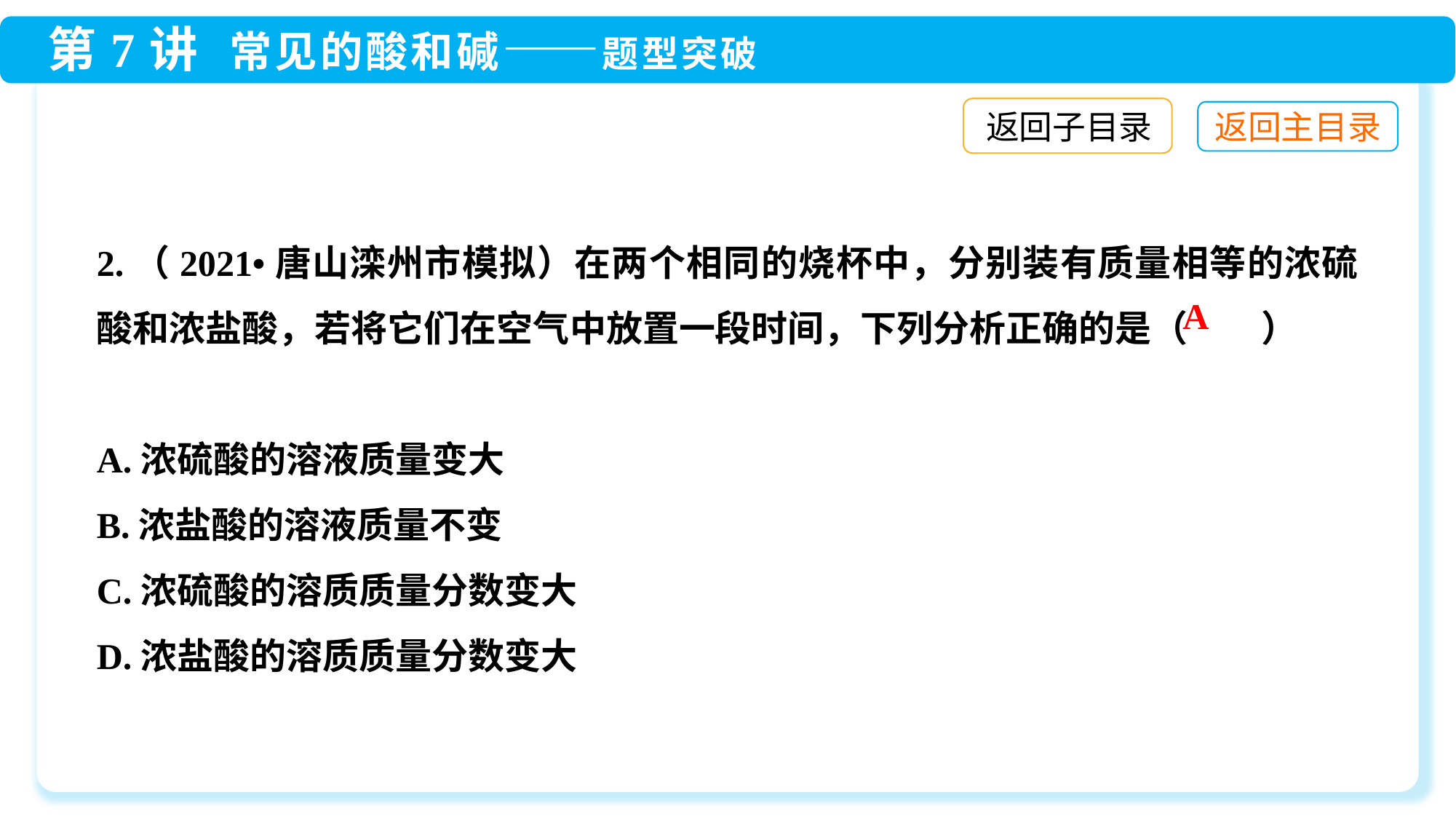

返回子目录
2.（2021•唐山滦州市模拟）在两个相同的烧杯中，分别装有质量相等的浓硫酸和浓盐酸，若将它们在空气中放置一段时间，下列分析正确的是（　　）

A.浓硫酸的溶液质量变大
B.浓盐酸的溶液质量不变
C.浓硫酸的溶质质量分数变大
D.浓盐酸的溶质质量分数变大
A